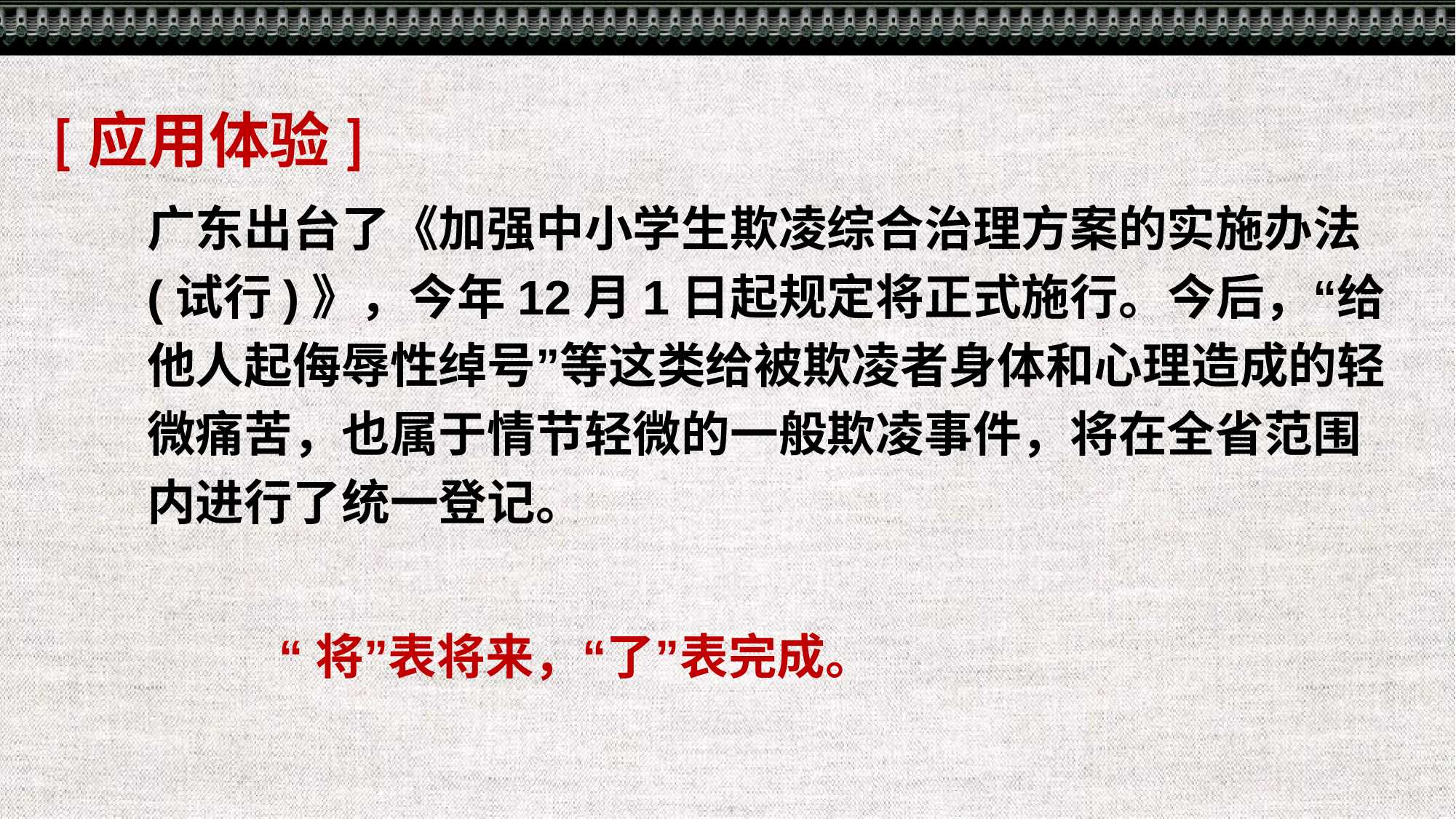

[应用体验]
广东出台了《加强中小学生欺凌综合治理方案的实施办法(试行)》，今年12月1日起规定将正式施行。今后，“给他人起侮辱性绰号”等这类给被欺凌者身体和心理造成的轻微痛苦，也属于情节轻微的一般欺凌事件，将在全省范围内进行了统一登记。
“将”表将来，“了”表完成。